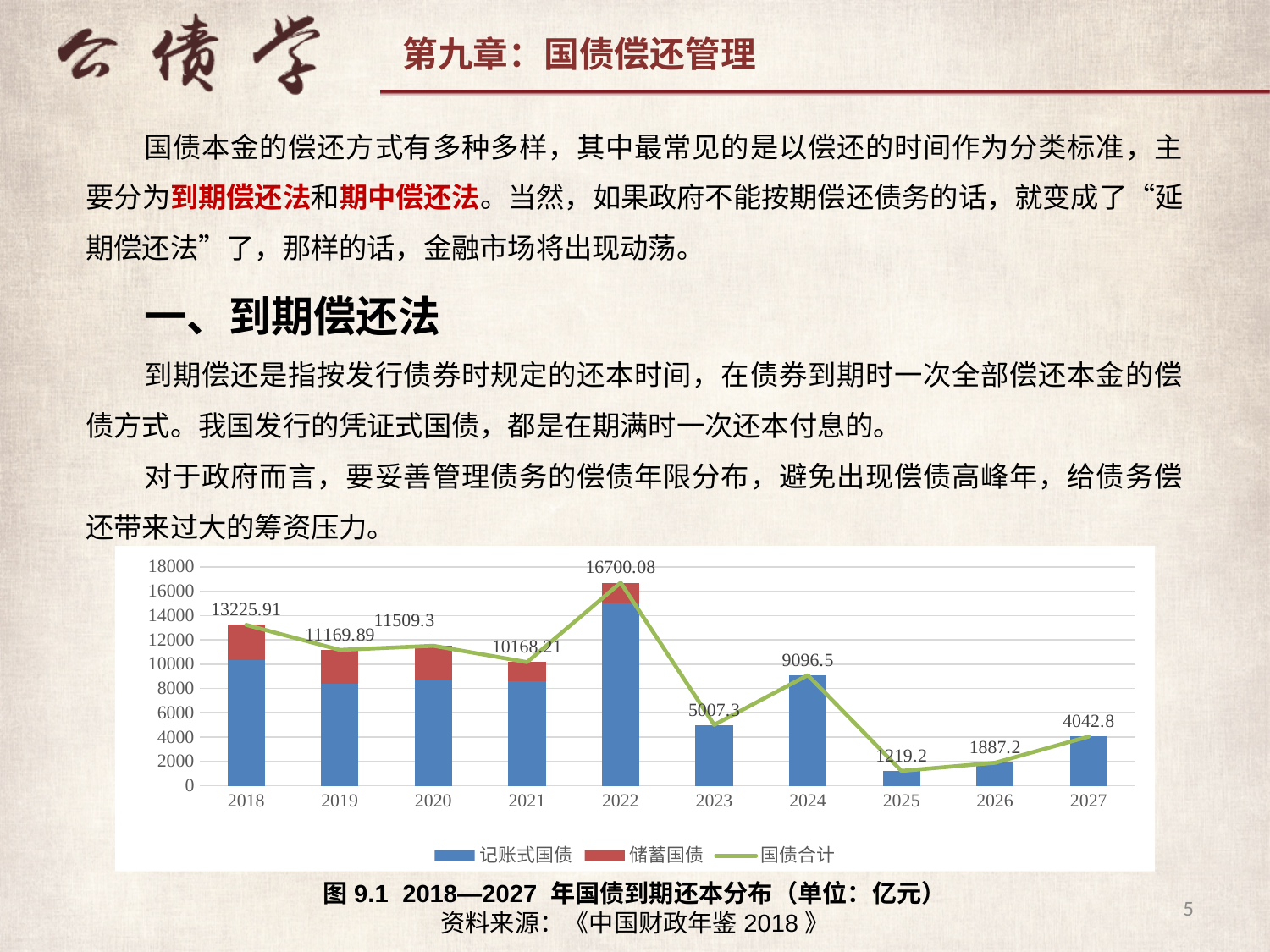

国债本金的偿还方式有多种多样，其中最常见的是以偿还的时间作为分类标准，主要分为到期偿还法和期中偿还法。当然，如果政府不能按期偿还债务的话，就变成了“延期偿还法”了，那样的话，金融市场将出现动荡。
一、到期偿还法
到期偿还是指按发行债券时规定的还本时间，在债券到期时一次全部偿还本金的偿债方式。我国发行的凭证式国债，都是在期满时一次还本付息的。
对于政府而言，要妥善管理债务的偿债年限分布，避免出现偿债高峰年，给债务偿还带来过大的筹资压力。

### Chart

| Category | 记账式国债 | 储蓄国债 | 国债合计 |
|---|---|---|---|
| 2018 | 10351.06 | 2874.85 | 13225.91 |
| 2019 | 8402.9 | 2766.99 | 11169.89 |
| 2020 | 8766.5 | 2742.8 | 11509.3 |
| 2021 | 8616.8 | 1551.41 | 10168.21 |
| 2022 | 14989.6 | 1710.48 | 16700.08 |
| 2023 | 5007.3 | None | 5007.3 |
| 2024 | 9096.5 | None | 9096.5 |
| 2025 | 1219.2 | None | 1219.2 |
| 2026 | 1887.2 | None | 1887.2 |
| 2027 | 4042.8 | None | 4042.8 |
图9.1  2018—2027 年国债到期还本分布（单位：亿元）
资料来源：《中国财政年鉴2018》
5